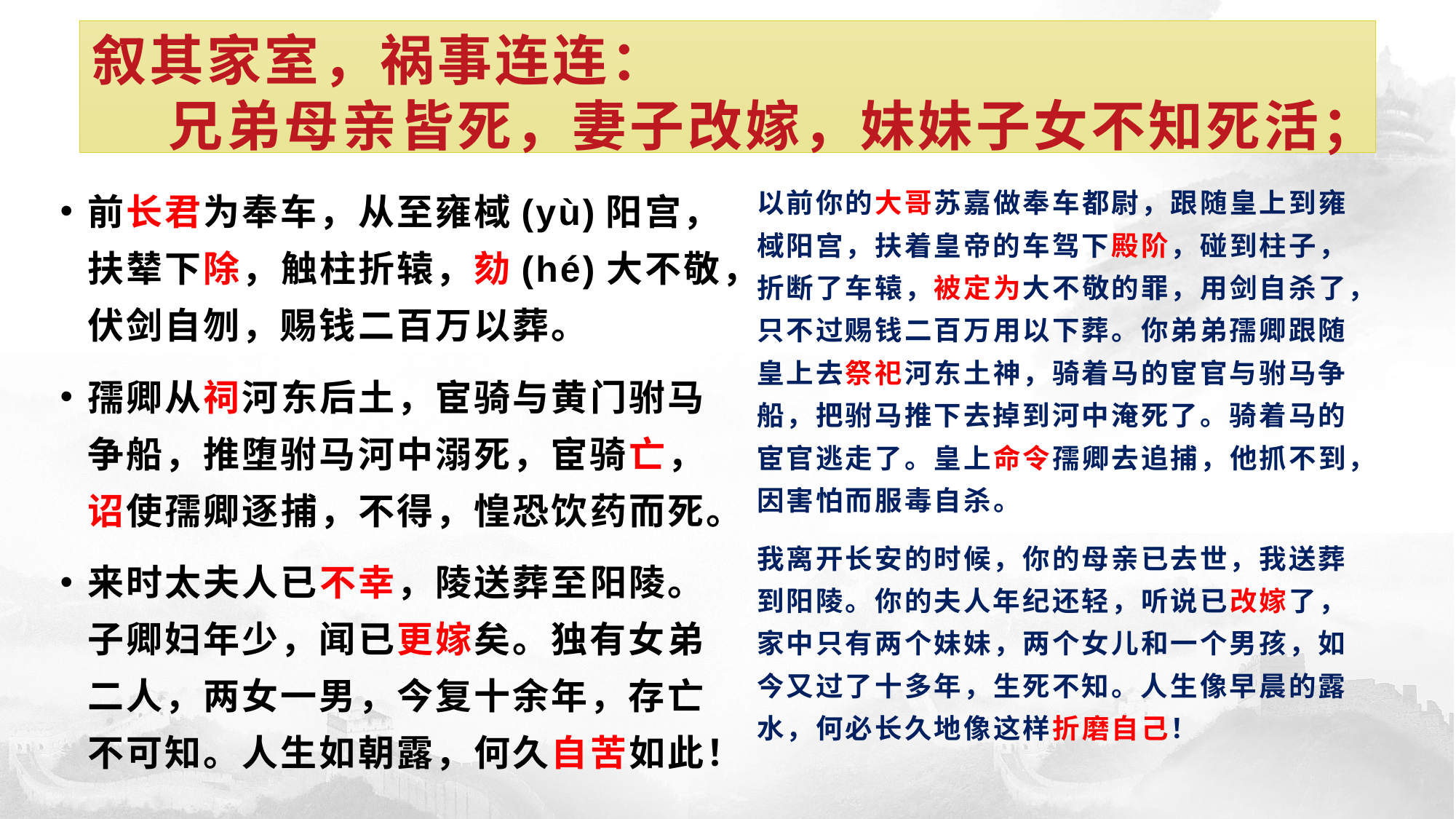

# 叙其家室，祸事连连： 兄弟母亲皆死，妻子改嫁，妹妹子女不知死活；
前长君为奉车，从至雍棫(yù)阳宫，扶辇下除，触柱折辕，劾(hé)大不敬，伏剑自刎，赐钱二百万以葬。
孺卿从祠河东后土，宦骑与黄门驸马争船，推堕驸马河中溺死，宦骑亡，诏使孺卿逐捕，不得，惶恐饮药而死。
来时太夫人已不幸，陵送葬至阳陵。子卿妇年少，闻已更嫁矣。独有女弟二人，两女一男，今复十余年，存亡不可知。人生如朝露，何久自苦如此！

以前你的大哥苏嘉做奉车都尉，跟随皇上到雍棫阳宫，扶着皇帝的车驾下殿阶，碰到柱子，折断了车辕，被定为大不敬的罪，用剑自杀了，只不过赐钱二百万用以下葬。你弟弟孺卿跟随皇上去祭祀河东土神，骑着马的宦官与驸马争船，把驸马推下去掉到河中淹死了。骑着马的宦官逃走了。皇上命令孺卿去追捕，他抓不到，因害怕而服毒自杀。
我离开长安的时候，你的母亲已去世，我送葬到阳陵。你的夫人年纪还轻，听说已改嫁了，家中只有两个妹妹，两个女儿和一个男孩，如今又过了十多年，生死不知。人生像早晨的露水，何必长久地像这样折磨自己！